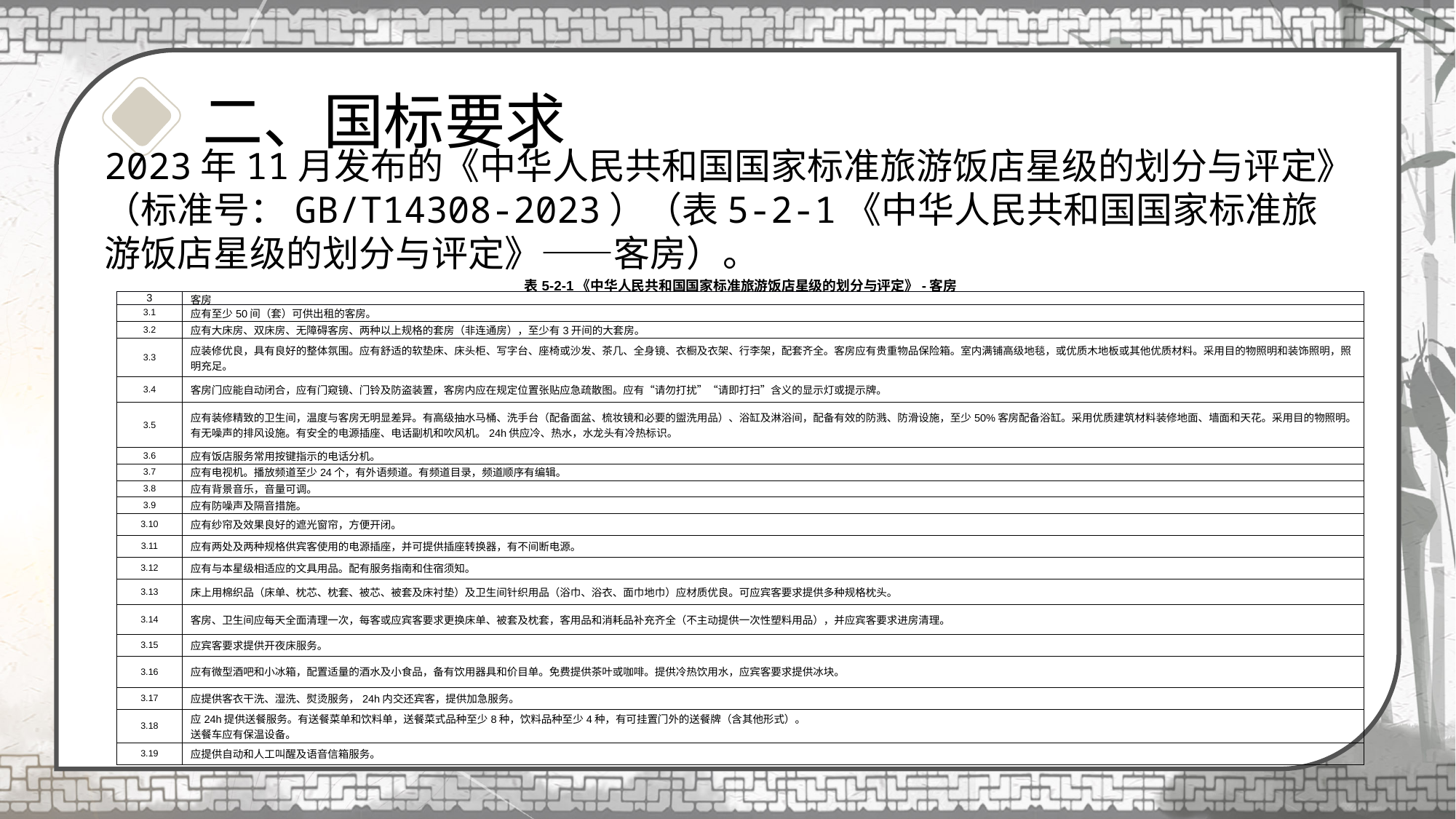

二、国标要求
2023年11月发布的《中华人民共和国国家标准旅游饭店星级的划分与评定》（标准号：GB/T14308-2023）（表5-2-1《中华人民共和国国家标准旅游饭店星级的划分与评定》——客房）。
1.11.1什么是仪容什么是仪容
| 表5-2-1《中华人民共和国国家标准旅游饭店星级的划分与评定》-客房 |  |
| --- | --- |
| 3 | 客房 |
| 3.1 | 应有至少50间（套）可供出租的客房。 |
| 3.2 | 应有大床房、双床房、无障碍客房、两种以上规格的套房（非连通房），至少有3开间的大套房。 |
| 3.3 | 应装修优良，具有良好的整体氛围。应有舒适的软垫床、床头柜、写字台、座椅或沙发、茶几、全身镜、衣橱及衣架、行李架，配套齐全。客房应有贵重物品保险箱。室内满铺高级地毯，或优质木地板或其他优质材料。采用目的物照明和装饰照明，照明充足。 |
| 3.4 | 客房门应能自动闭合，应有门窥镜、门铃及防盗装置，客房内应在规定位置张贴应急疏散图。应有“请勿打扰”“请即打扫”含义的显示灯或提示牌。 |
| 3.5 | 应有装修精致的卫生间，温度与客房无明显差异。有高级抽水马桶、洗手台（配备面盆、梳妆镜和必要的盥洗用品）、浴缸及淋浴间，配备有效的防溅、防滑设施，至少50%客房配备浴缸。采用优质建筑材料装修地面、墙面和天花。采用目的物照明。有无噪声的排风设施。有安全的电源插座、电话副机和吹风机。24h供应冷、热水，水龙头有冷热标识。 |
| 3.6 | 应有饭店服务常用按键指示的电话分机。 |
| 3.7 | 应有电视机。播放频道至少24个，有外语频道。有频道目录，频道顺序有编辑。 |
| 3.8 | 应有背景音乐，音量可调。 |
| 3.9 | 应有防噪声及隔音措施。 |
| 3.10 | 应有纱帘及效果良好的遮光窗帘，方便开闭。 |
| 3.11 | 应有两处及两种规格供宾客使用的电源插座，并可提供插座转换器，有不间断电源。 |
| 3.12 | 应有与本星级相适应的文具用品。配有服务指南和住宿须知。 |
| 3.13 | 床上用棉织品（床单、枕芯、枕套、被芯、被套及床衬垫）及卫生间针织用品（浴巾、浴衣、面巾地巾）应材质优良。可应宾客要求提供多种规格枕头。 |
| 3.14 | 客房、卫生间应每天全面清理一次，每客或应宾客要求更换床单、被套及枕套，客用品和消耗品补充齐全（不主动提供一次性塑料用品），并应宾客要求进房清理。 |
| 3.15 | 应宾客要求提供开夜床服务。 |
| 3.16 | 应有微型酒吧和小冰箱，配置适量的酒水及小食品，备有饮用器具和价目单。免费提供茶叶或咖啡。提供冷热饮用水，应宾客要求提供冰块。 |
| 3.17 | 应提供客衣干洗、湿洗、熨烫服务，24h内交还宾客，提供加急服务。 |
| 3.18 | 应24h提供送餐服务。有送餐菜单和饮料单，送餐菜式品种至少8种，饮料品种至少4种，有可挂置门外的送餐牌（含其他形式）。 送餐车应有保温设备。 |
| 3.19 | 应提供自动和人工叫醒及语音信箱服务。 |